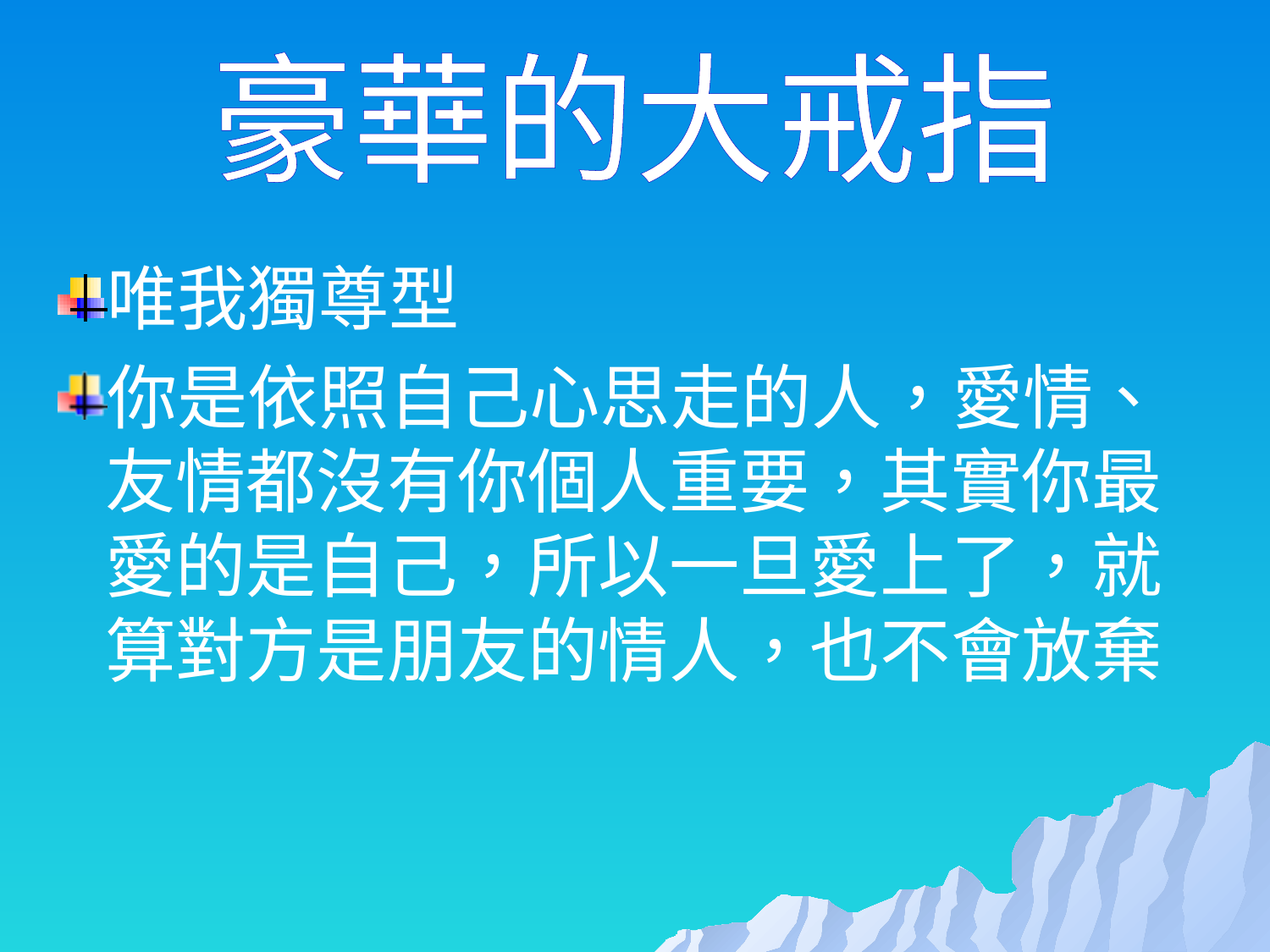

# 豪華的大戒指
唯我獨尊型
你是依照自己心思走的人，愛情、友情都沒有你個人重要，其實你最愛的是自己，所以一旦愛上了，就算對方是朋友的情人，也不會放棄